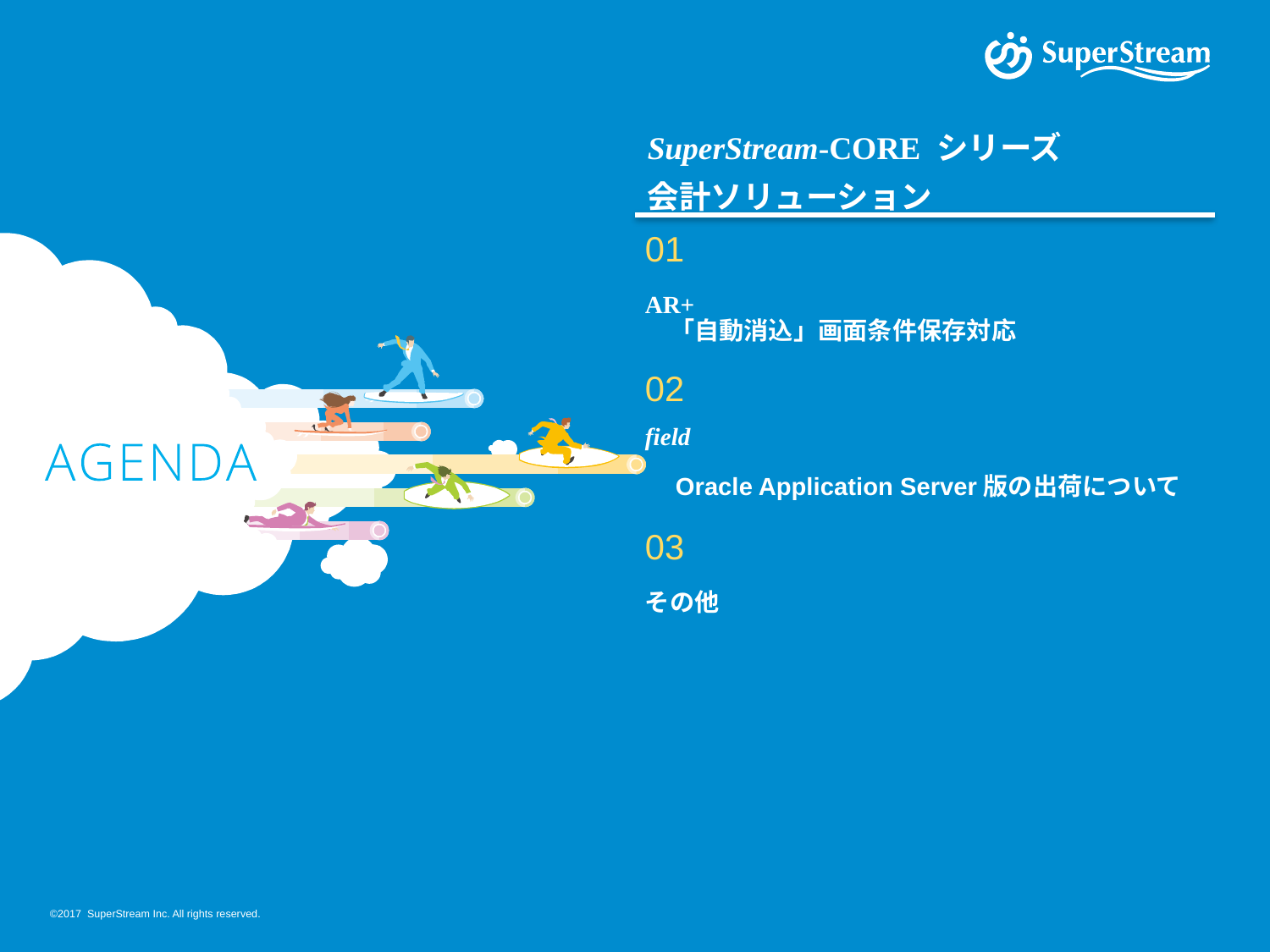

SuperStream-CORE シリーズ
会計ソリューション
01
AR+
　「自動消込」画面条件保存対応

02
field
　Oracle Application Server版の出荷について

03
その他

©2017  SuperStream Inc. All rights reserved.